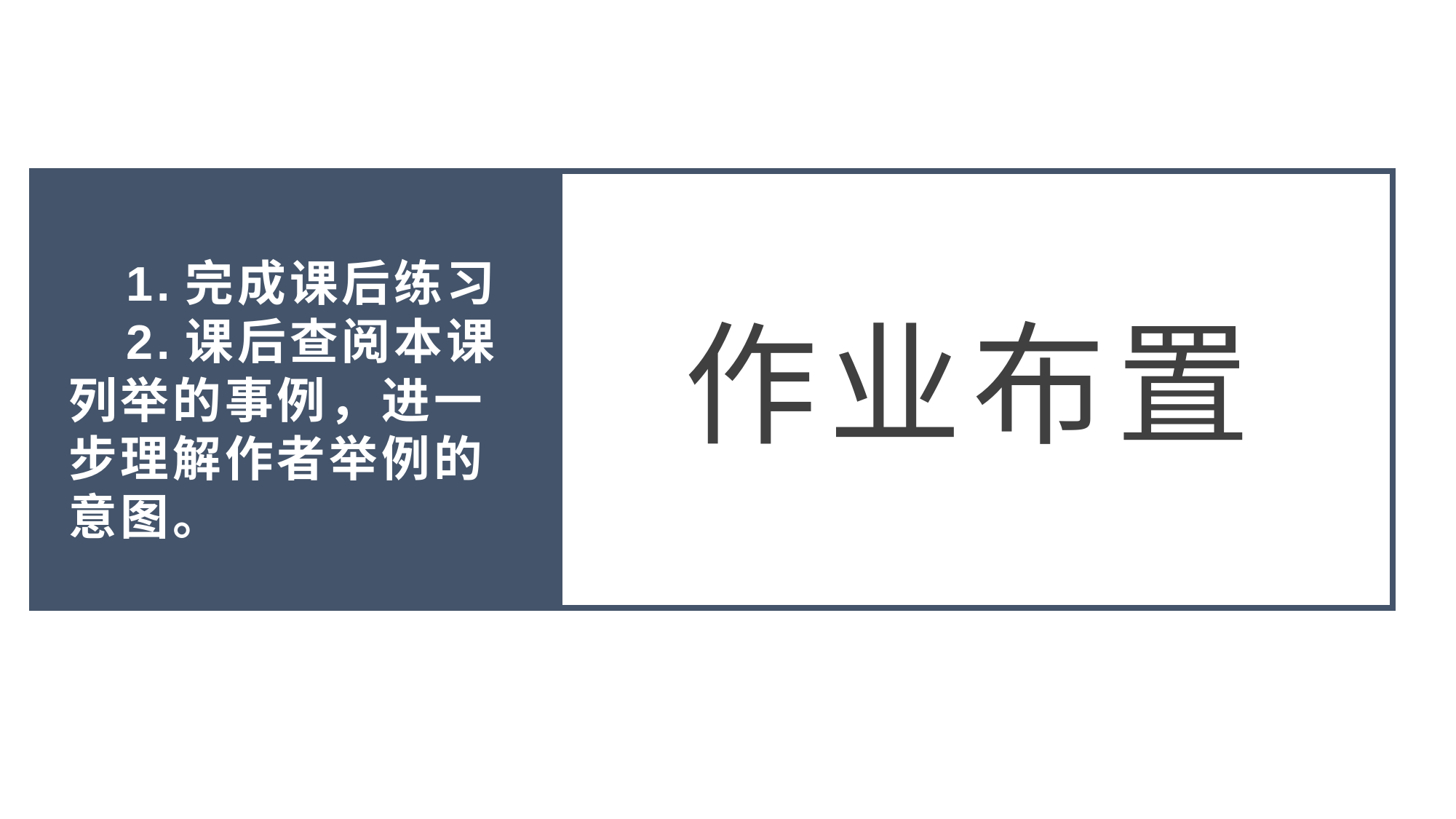

1.完成课后练习
2.课后查阅本课列举的事例，进一步理解作者举例的意图。
作业布置